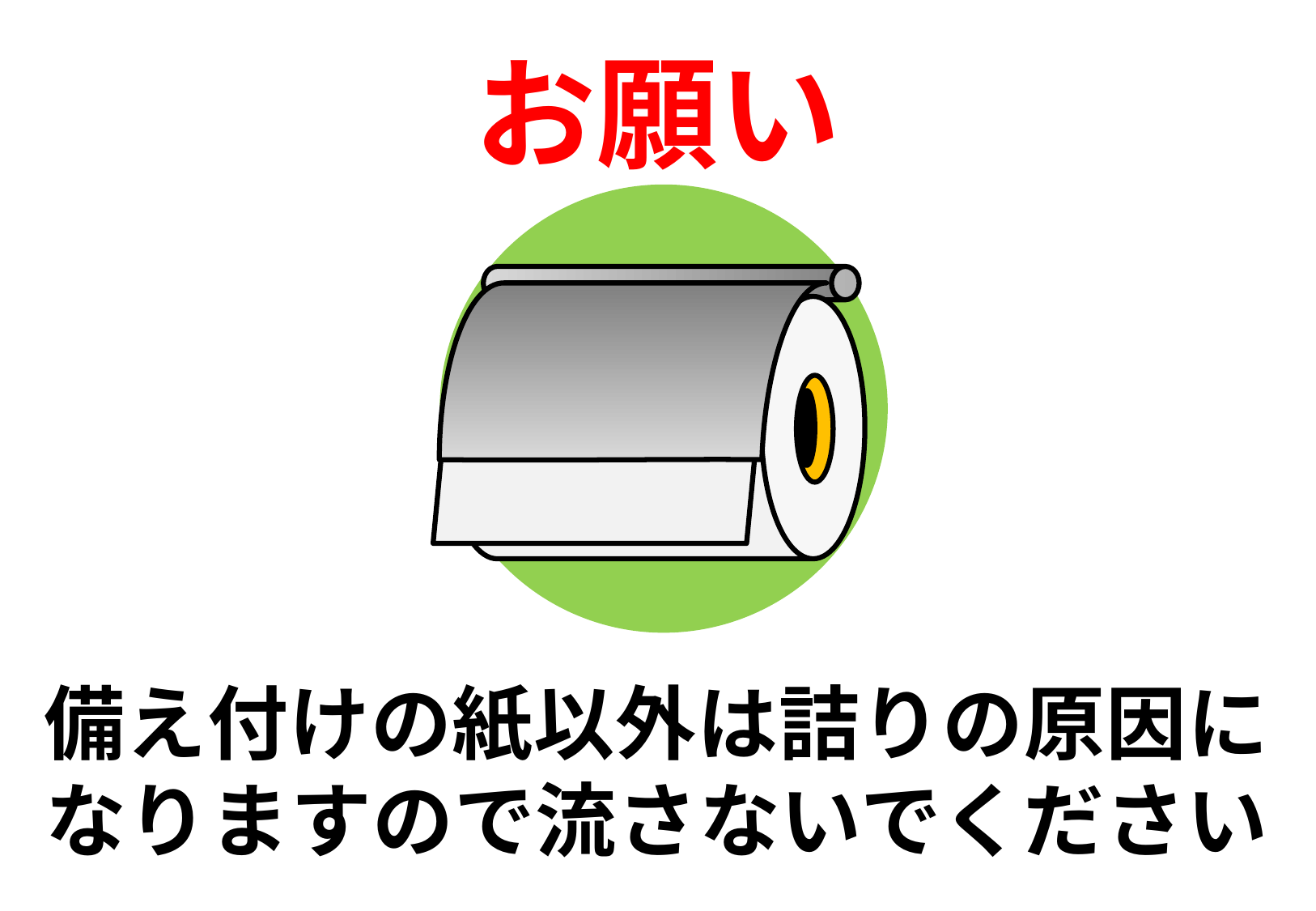

お願い

備え付けの紙以外は詰りの原因になりますので流さないでください